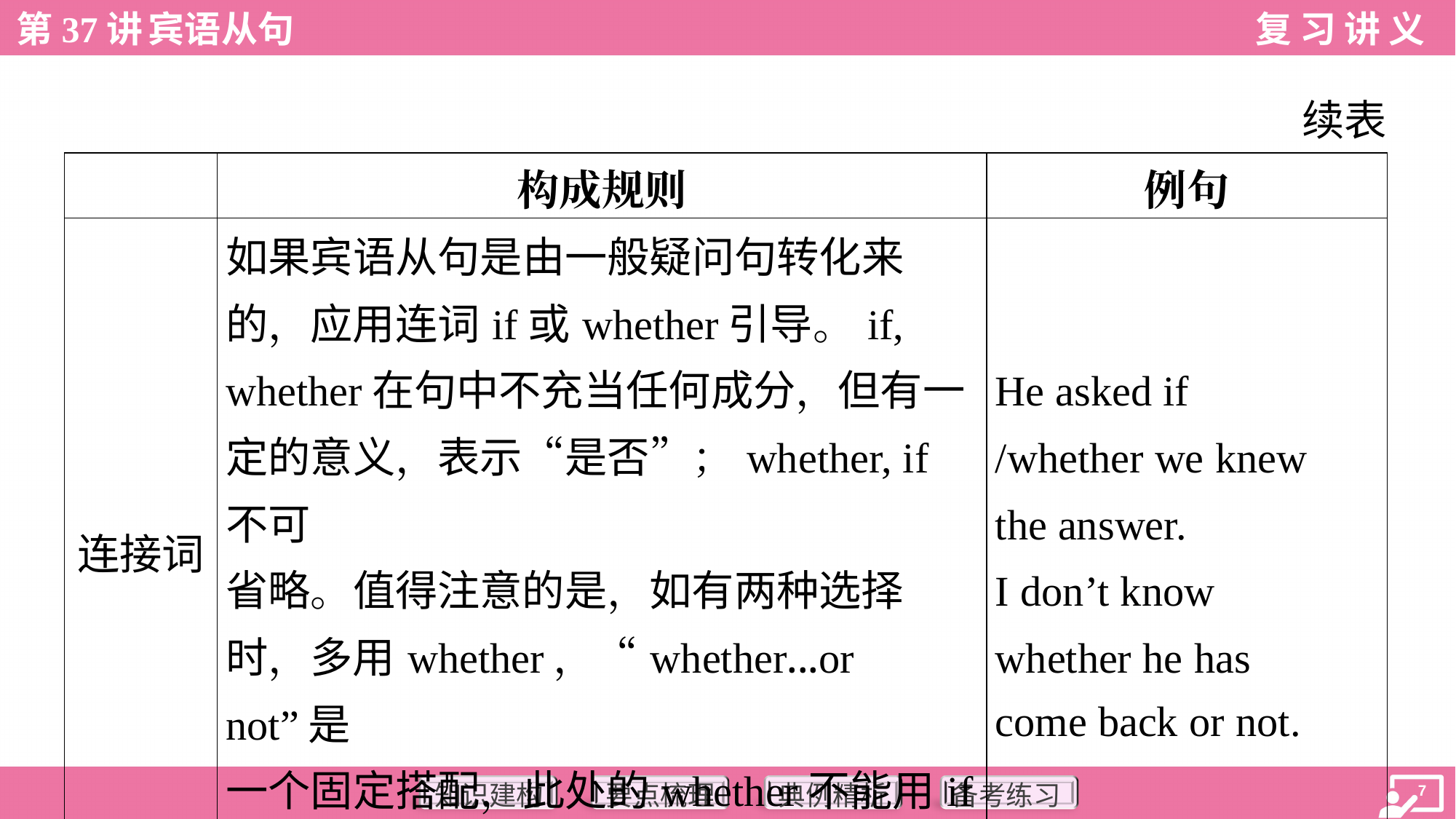

续表
|  | 构成规则 | 例句 |
| --- | --- | --- |
| 连接词 | 如果宾语从句是由一般疑问句转化来 的，应用连词if或whether引导。if, whether在句中不充当任何成分，但有一 定的意义，表示“是否”；whether, if不可 省略。值得注意的是，如有两种选择 时，多用whether，“whether...or not”是 一个固定搭配，此处的whether不能用if 代替 | He asked if /whether we knew the answer. I don’t know whether he has come back or not. |